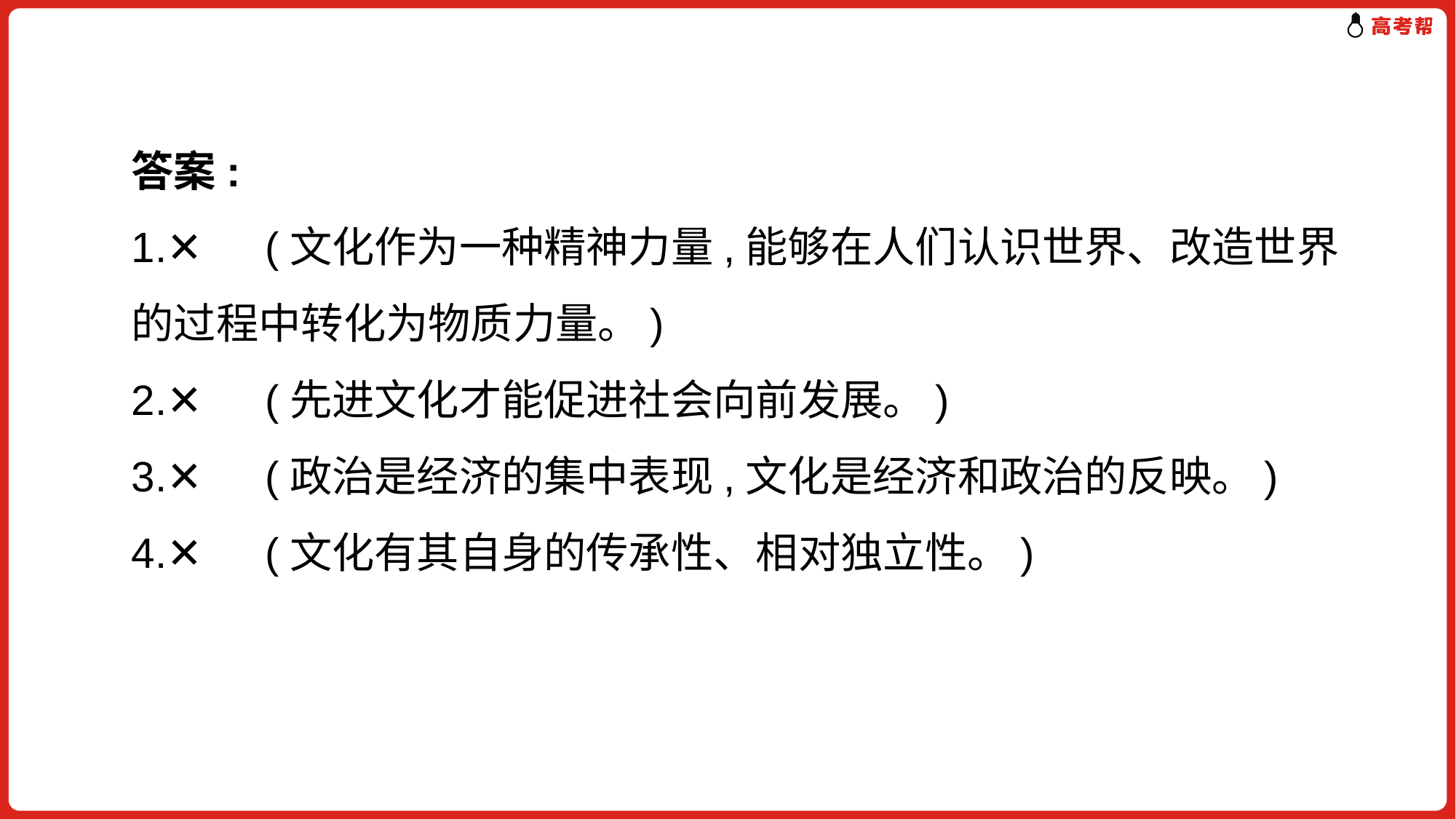

答案:
1.✕　(文化作为一种精神力量,能够在人们认识世界、改造世界的过程中转化为物质力量。)
2.✕　(先进文化才能促进社会向前发展。)
3.✕　(政治是经济的集中表现,文化是经济和政治的反映。)
4.✕　(文化有其自身的传承性、相对独立性。)